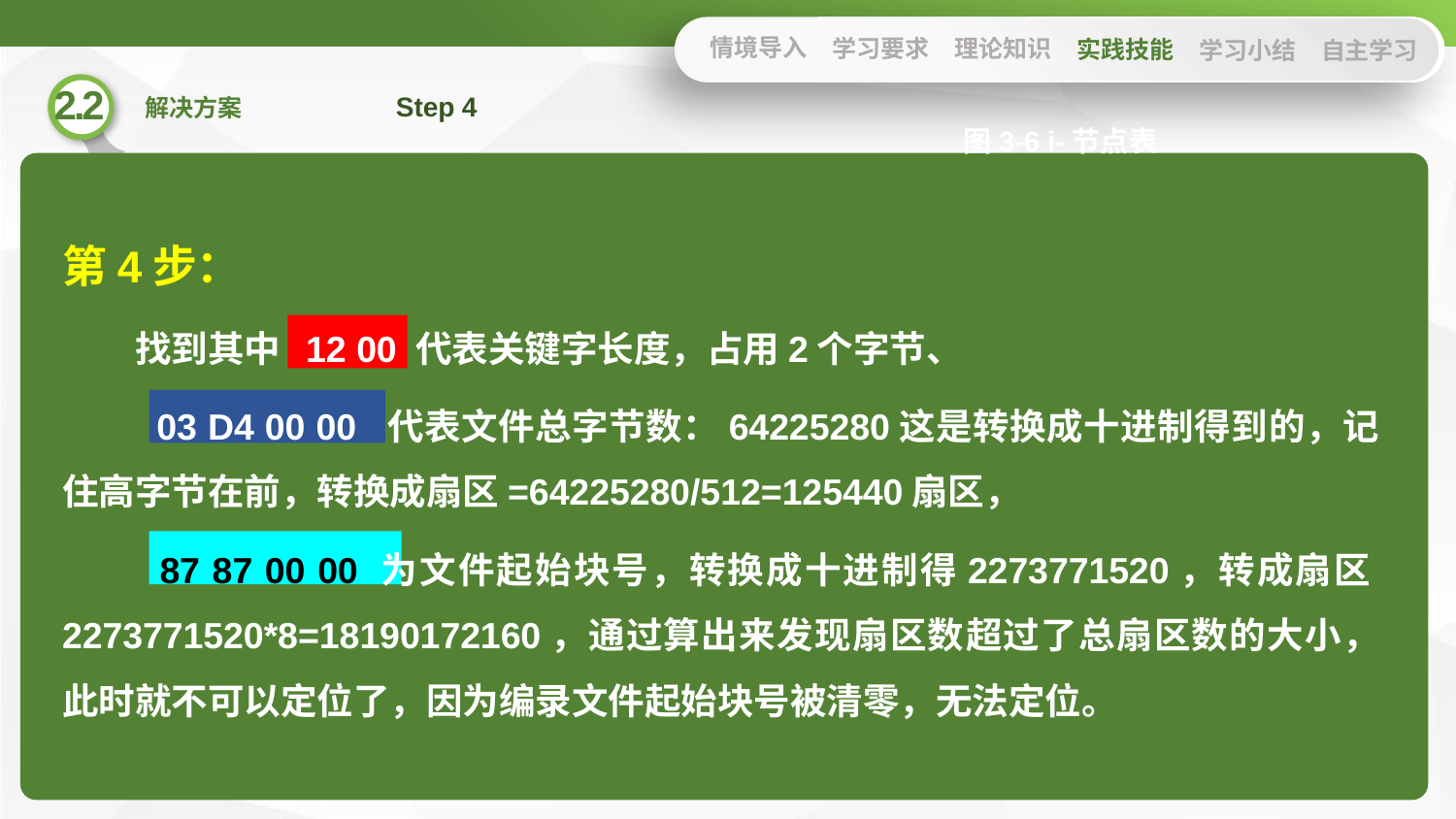

情境导入
学习要求
理论知识
实践技能
学习小结
自主学习
Step 4
图3-6 i-节点表
第4步：
找到其中  12 00 代表关键字长度，占用2个字节、
  03 D4 00 00  代表文件总字节数：64225280这是转换成十进制得到的，记住高字节在前，转换成扇区=64225280/512=125440扇区，
  87 87 00 00 为文件起始块号，转换成十进制得2273771520，转成扇区2273771520*8=18190172160，通过算出来发现扇区数超过了总扇区数的大小，此时就不可以定位了，因为编录文件起始块号被清零，无法定位。